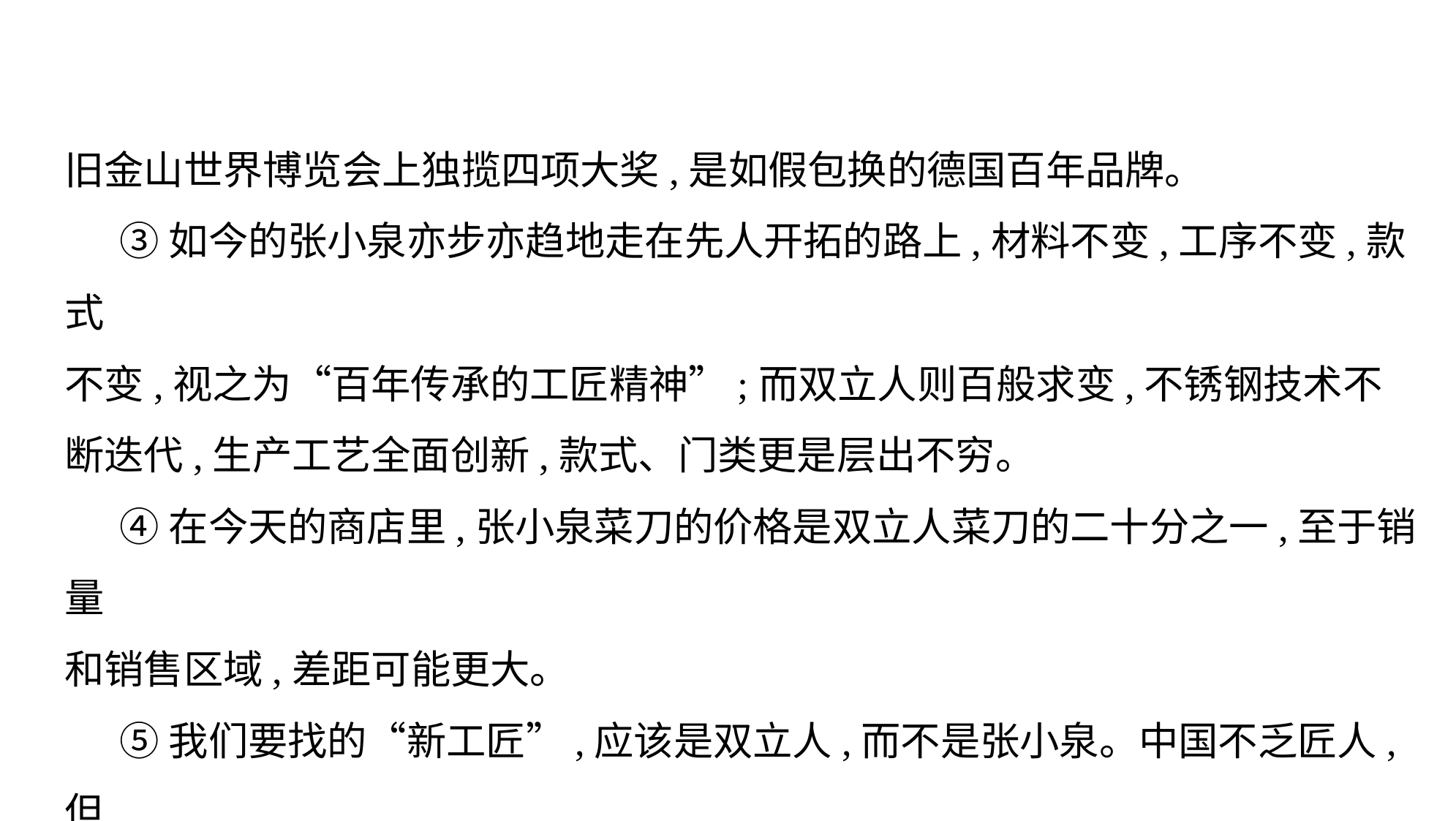

旧金山世界博览会上独揽四项大奖,是如假包换的德国百年品牌。
③如今的张小泉亦步亦趋地走在先人开拓的路上,材料不变,工序不变,款式
不变,视之为“百年传承的工匠精神”;而双立人则百般求变,不锈钢技术不
断迭代,生产工艺全面创新,款式、门类更是层出不穷。
④在今天的商店里,张小泉菜刀的价格是双立人菜刀的二十分之一,至于销量
和销售区域,差距可能更大。
⑤我们要找的“新工匠”,应该是双立人,而不是张小泉。中国不乏匠人,但
却缺乏“新工匠”。全国老字号品牌超过1.2万个,摊开来,家家都有一个与
传承和工匠精神有关的“神话”,可是有的苟延残喘,有的容光焕发,究其根